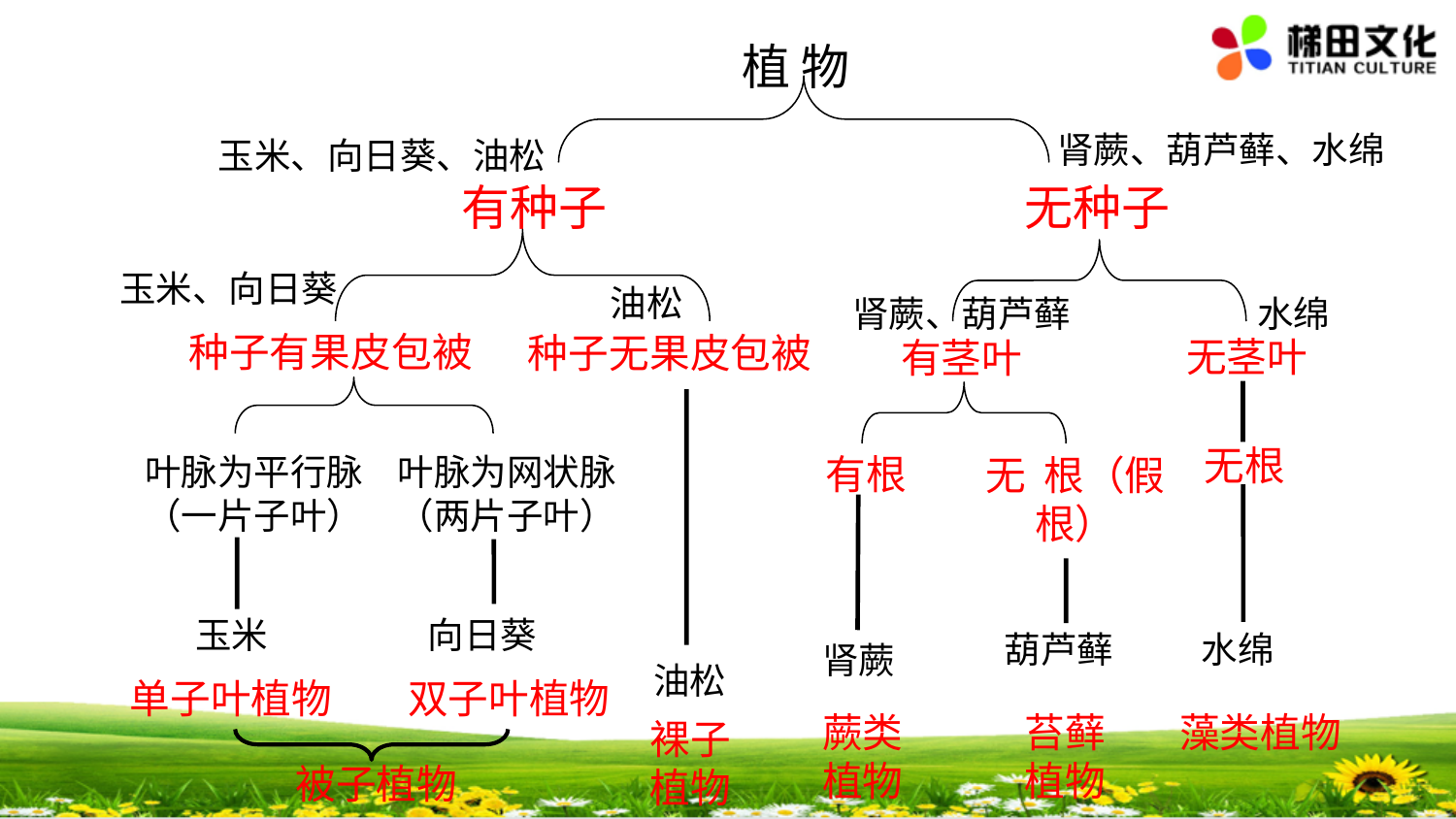

植 物
#

有种子
无种子

肾蕨、葫芦藓、水绵
玉米、向日葵、油松

种子有果皮包被
种子无果皮包被

无茎叶
有茎叶
玉米、向日葵
油松
肾蕨、葫芦藓
水绵

叶脉为平行脉
（一片子叶）
叶脉为网状脉
（两片子叶）

无根

有根
无  根（假根）

玉米
向日葵

葫芦藓
水绵
肾蕨
油松
单子叶植物
双子叶植物
蕨类
植物
苔藓
植物
藻类植物
裸子
植物
被子植物